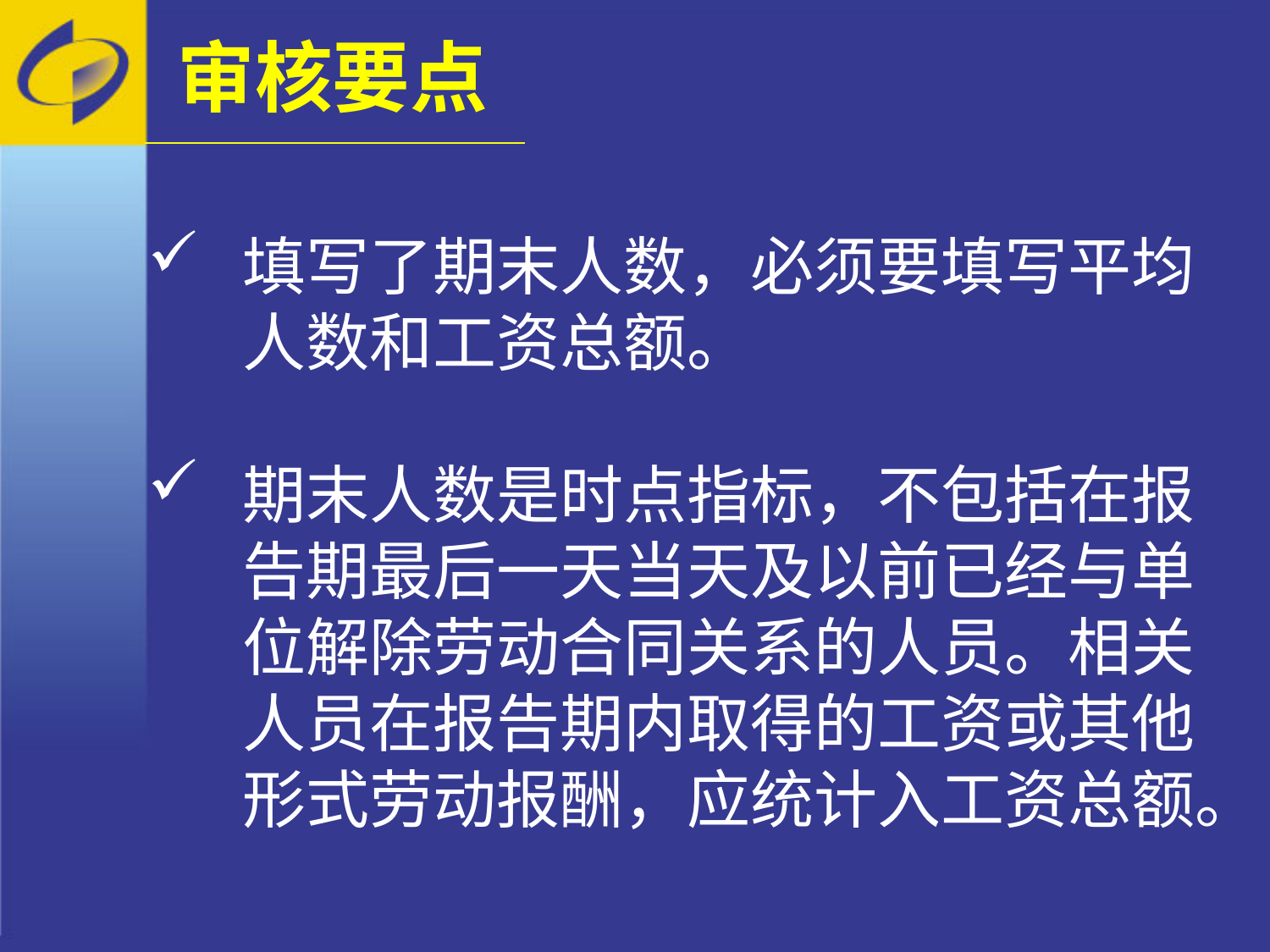

审核要点
填写了期末人数，必须要填写平均人数和工资总额。

期末人数是时点指标，不包括在报告期最后一天当天及以前已经与单位解除劳动合同关系的人员。相关人员在报告期内取得的工资或其他形式劳动报酬，应统计入工资总额。